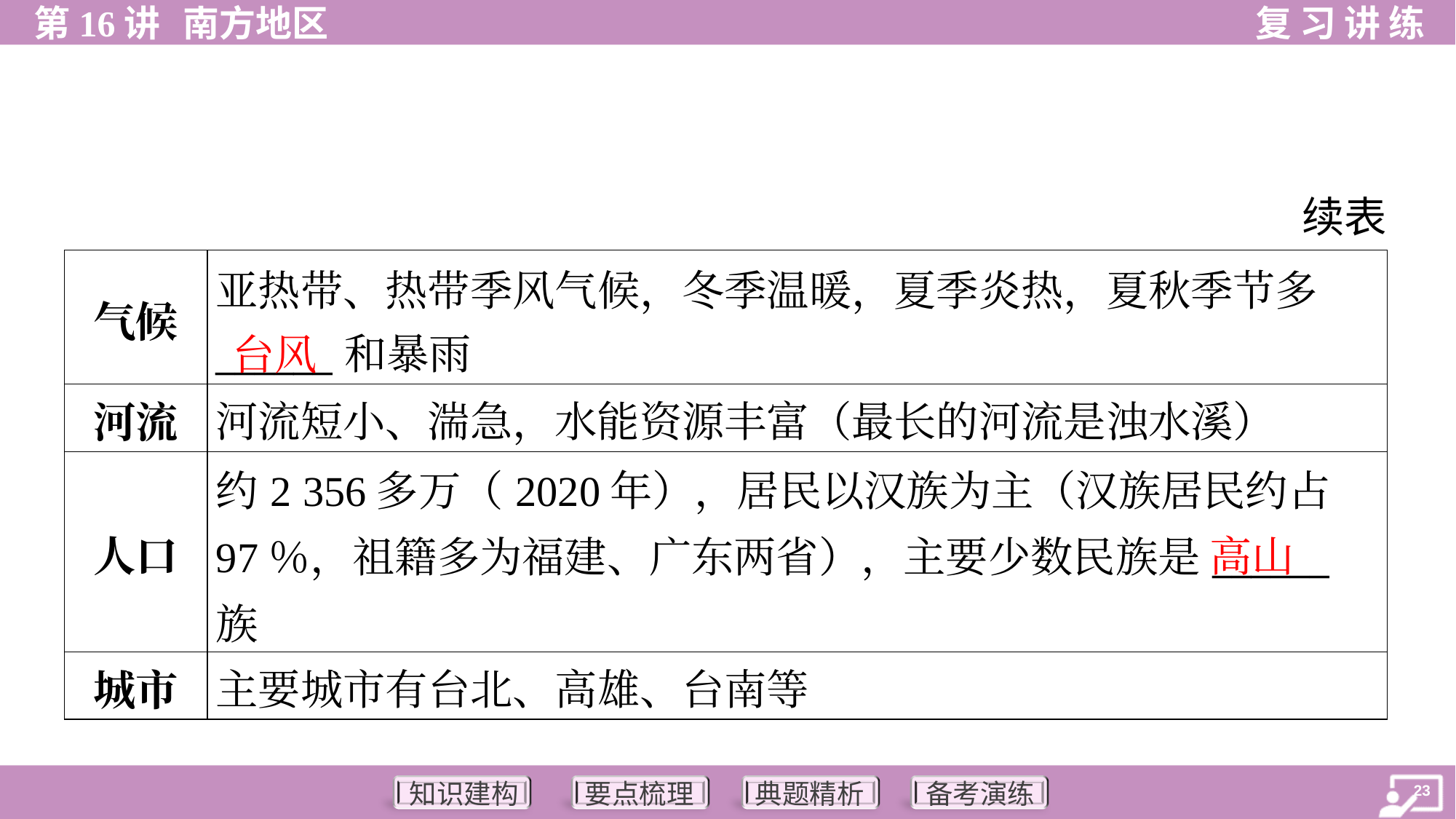

续表
| 气候 | 亚热带、热带季风气候，冬季温暖，夏季炎热，夏秋季节多 \_\_\_\_\_\_和暴雨 |
| --- | --- |
| 河流 | 河流短小、湍急，水能资源丰富（最长的河流是浊水溪） |
| 人口 | 约2 356多万（2020年），居民以汉族为主（汉族居民约占 97％，祖籍多为福建、广东两省），主要少数民族是\_\_\_\_\_\_族 |
| 城市 | 主要城市有台北、高雄、台南等 |
台风
高山